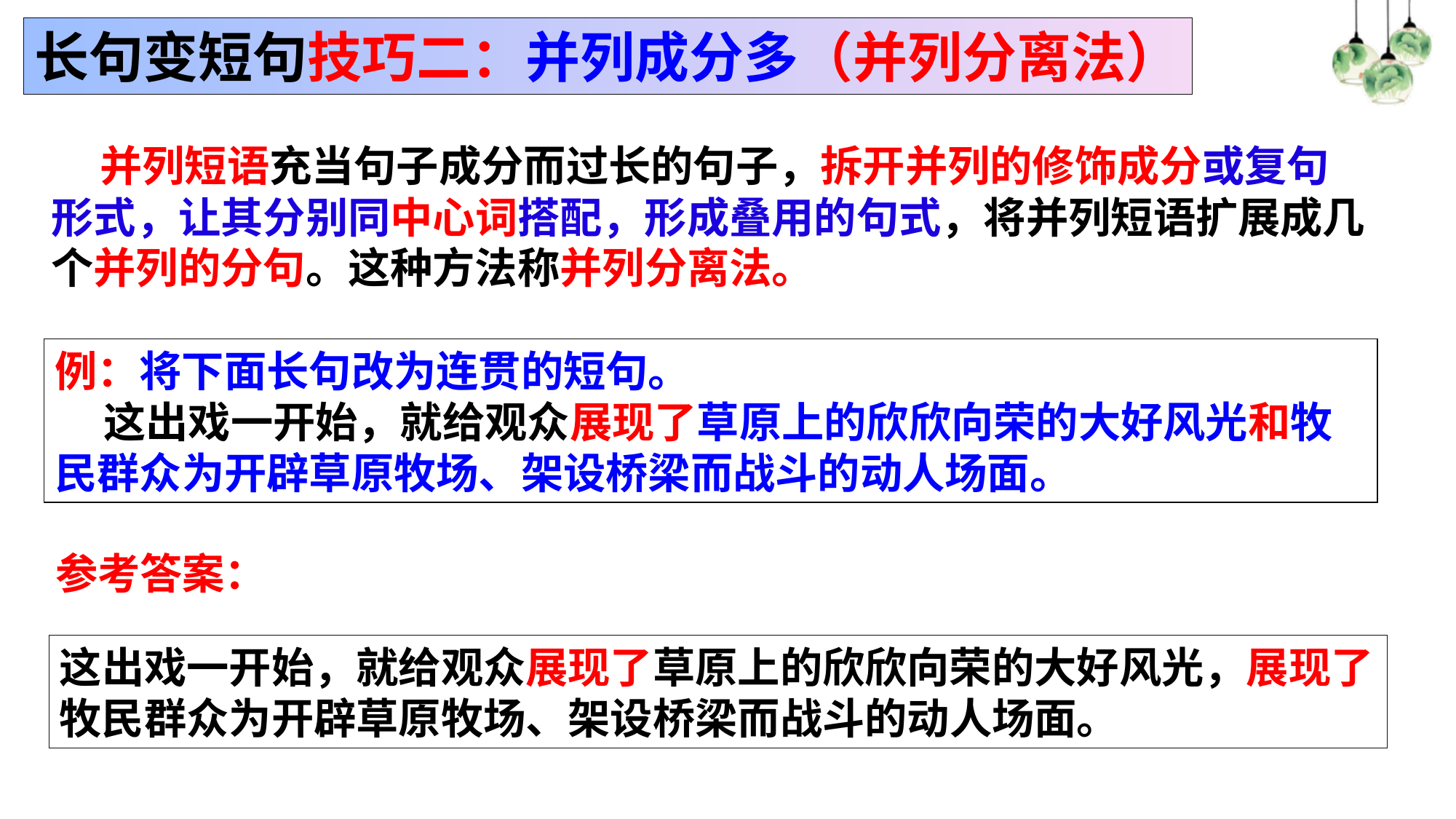

长句变短句技巧二：并列成分多（并列分离法）
    并列短语充当句子成分而过长的句子，拆开并列的修饰成分或复句形式，让其分别同中心词搭配，形成叠用的句式，将并列短语扩展成几个并列的分句。这种方法称并列分离法。
例：将下面长句改为连贯的短句。
    这出戏一开始，就给观众展现了草原上的欣欣向荣的大好风光和牧民群众为开辟草原牧场、架设桥梁而战斗的动人场面。
参考答案：
这出戏一开始，就给观众展现了草原上的欣欣向荣的大好风光，展现了牧民群众为开辟草原牧场、架设桥梁而战斗的动人场面。